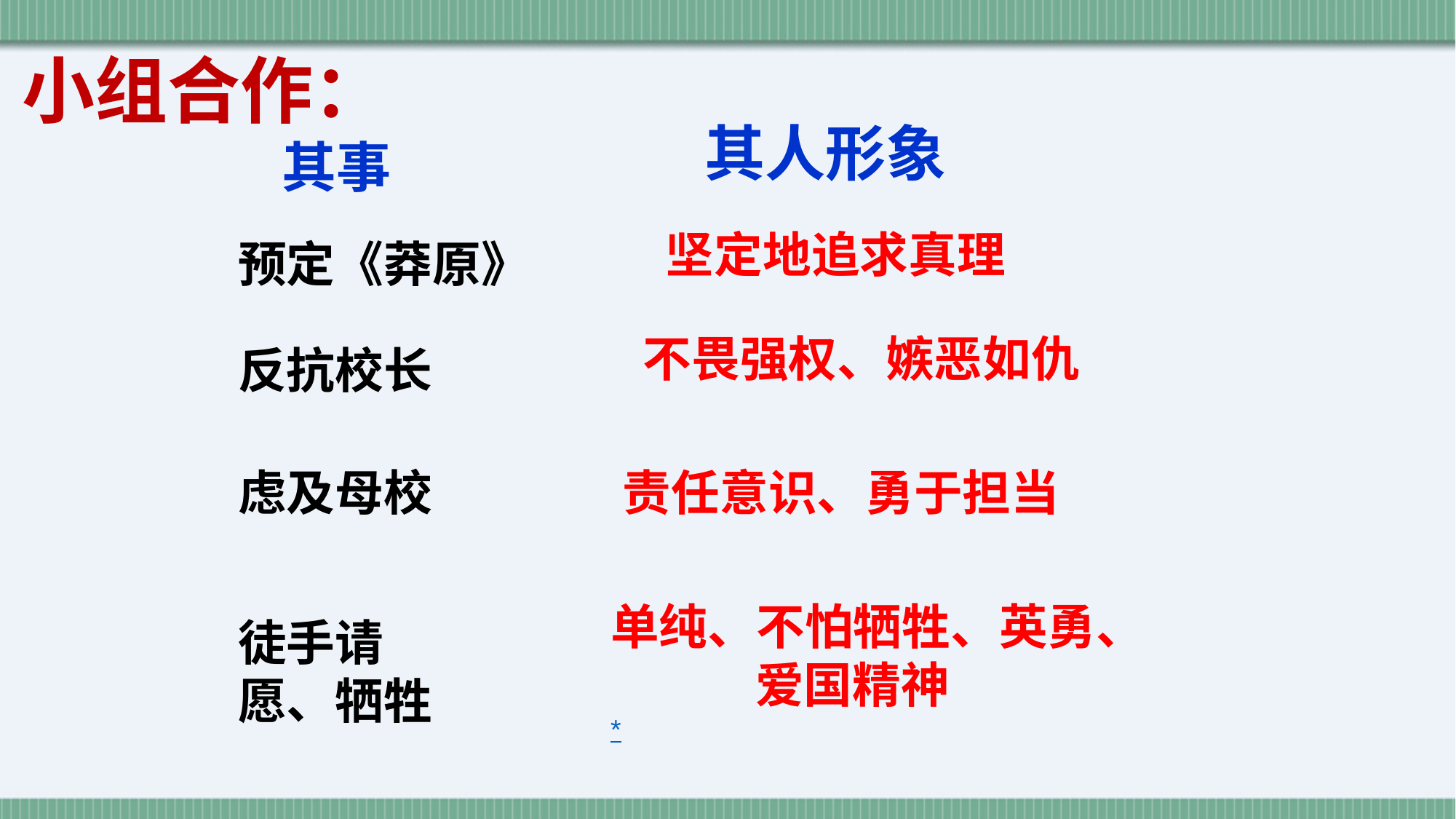

小组合作：
其人形象
 其事
坚定地追求真理
预定《莽原》
不畏强权、嫉恶如仇
反抗校长
虑及母校
责任意识、勇于担当
单纯、不怕牺牲、英勇、
            爱国精神                                      *
徒手请愿、牺牲